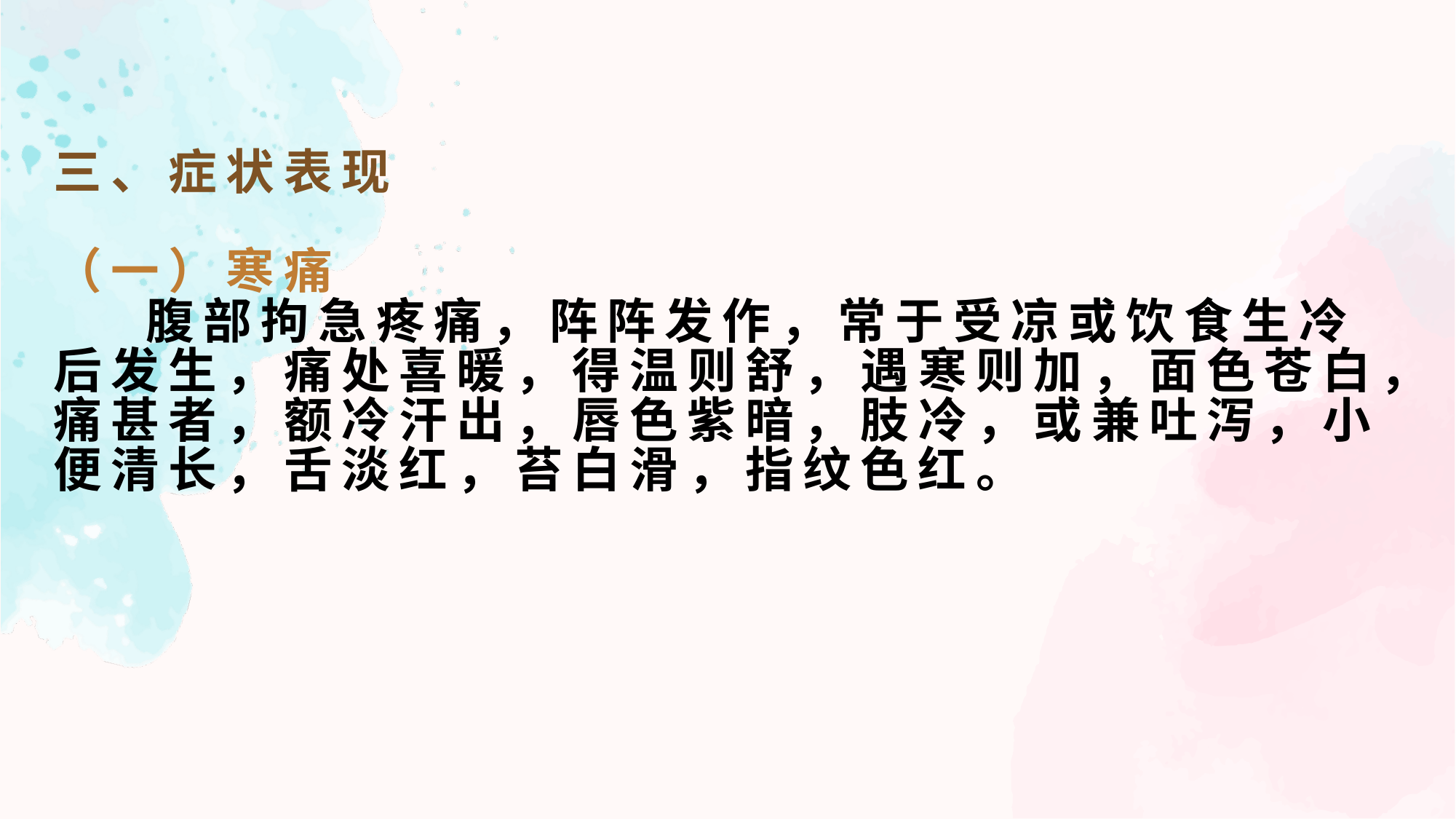

三、症状表现

（一）寒痛
    腹部拘急疼痛，阵阵发作，常于受凉或饮食生冷后发生，痛处喜暖，得温则舒，遇寒则加，面色苍白，痛甚者，额冷汗出，唇色紫暗，肢冷，或兼吐泻，小便清长，舌淡红，苔白滑，指纹色红。